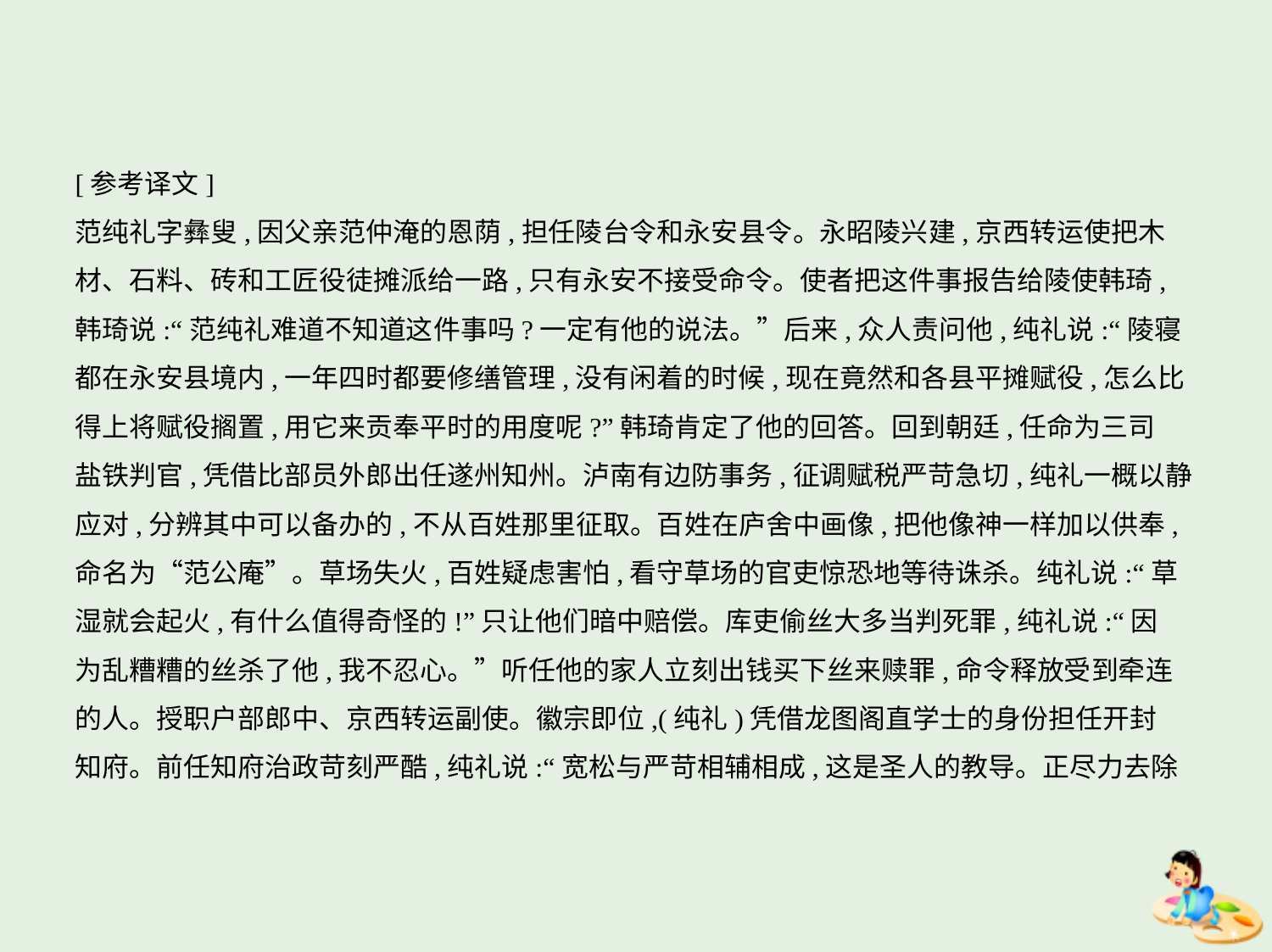

[参考译文]
范纯礼字彝叟,因父亲范仲淹的恩荫,担任陵台令和永安县令。永昭陵兴建,京西转运使把木
材、石料、砖和工匠役徒摊派给一路,只有永安不接受命令。使者把这件事报告给陵使韩琦,
韩琦说:“范纯礼难道不知道这件事吗?一定有他的说法。”后来,众人责问他,纯礼说:“陵寝
都在永安县境内,一年四时都要修缮管理,没有闲着的时候,现在竟然和各县平摊赋役,怎么比
得上将赋役搁置,用它来贡奉平时的用度呢?”韩琦肯定了他的回答。回到朝廷,任命为三司
盐铁判官,凭借比部员外郎出任遂州知州。泸南有边防事务,征调赋税严苛急切,纯礼一概以静
应对,分辨其中可以备办的,不从百姓那里征取。百姓在庐舍中画像,把他像神一样加以供奉,
命名为“范公庵”。草场失火,百姓疑虑害怕,看守草场的官吏惊恐地等待诛杀。纯礼说:“草
湿就会起火,有什么值得奇怪的!”只让他们暗中赔偿。库吏偷丝大多当判死罪,纯礼说:“因
为乱糟糟的丝杀了他,我不忍心。”听任他的家人立刻出钱买下丝来赎罪,命令释放受到牵连
的人。授职户部郎中、京西转运副使。徽宗即位,(纯礼)凭借龙图阁直学士的身份担任开封
知府。前任知府治政苛刻严酷,纯礼说:“宽松与严苛相辅相成,这是圣人的教导。正尽力去除